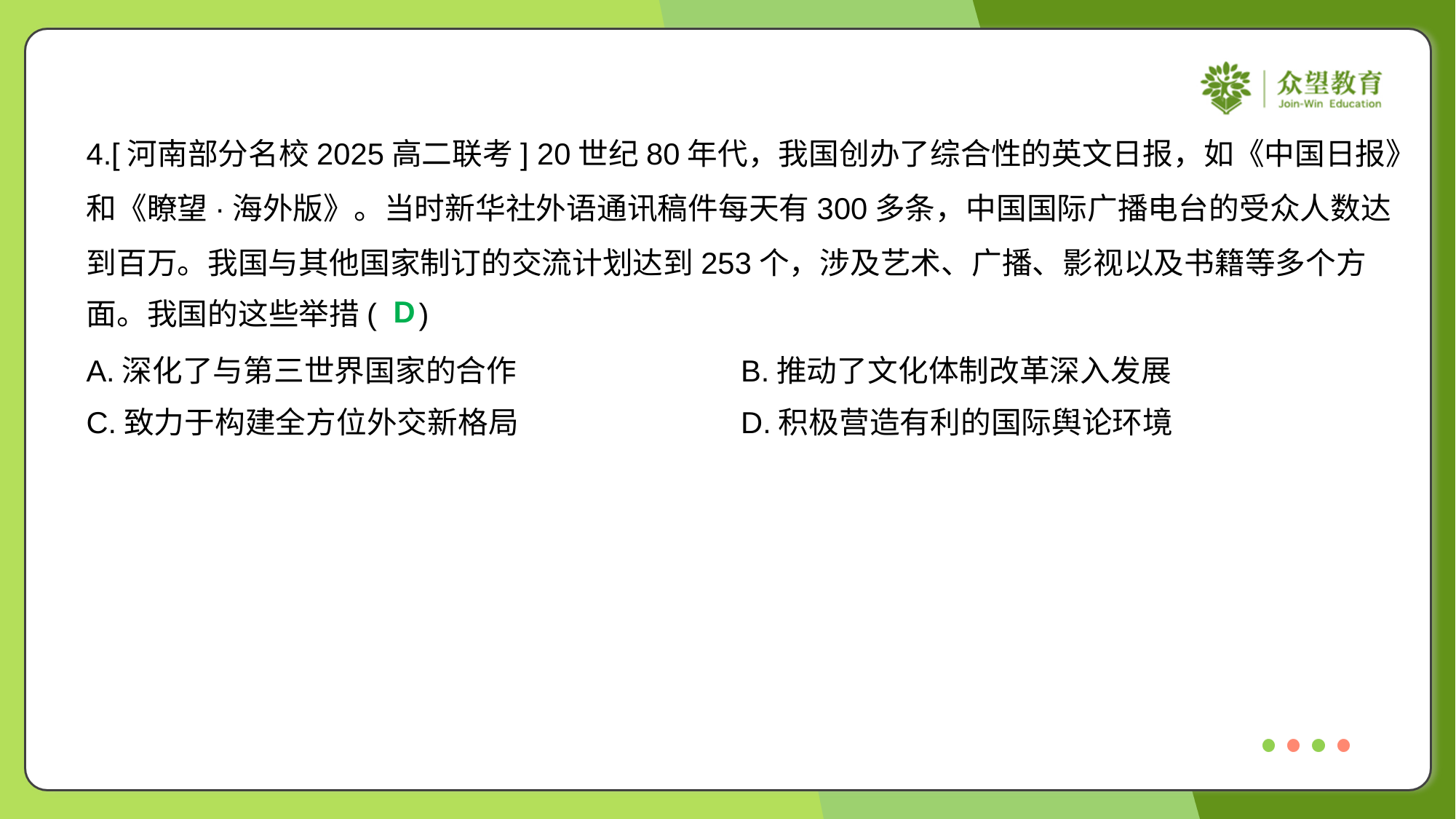

4.[河南部分名校2025高二联考] 20世纪80年代，我国创办了综合性的英文日报，如《中国日报》
和《瞭望·海外版》。当时新华社外语通讯稿件每天有300多条，中国国际广播电台的受众人数达
到百万。我国与其他国家制订的交流计划达到253个，涉及艺术、广播、影视以及书籍等多个方
面。我国的这些举措(     )
D
A.深化了与第三世界国家的合作	B.推动了文化体制改革深入发展
C.致力于构建全方位外交新格局	D.积极营造有利的国际舆论环境